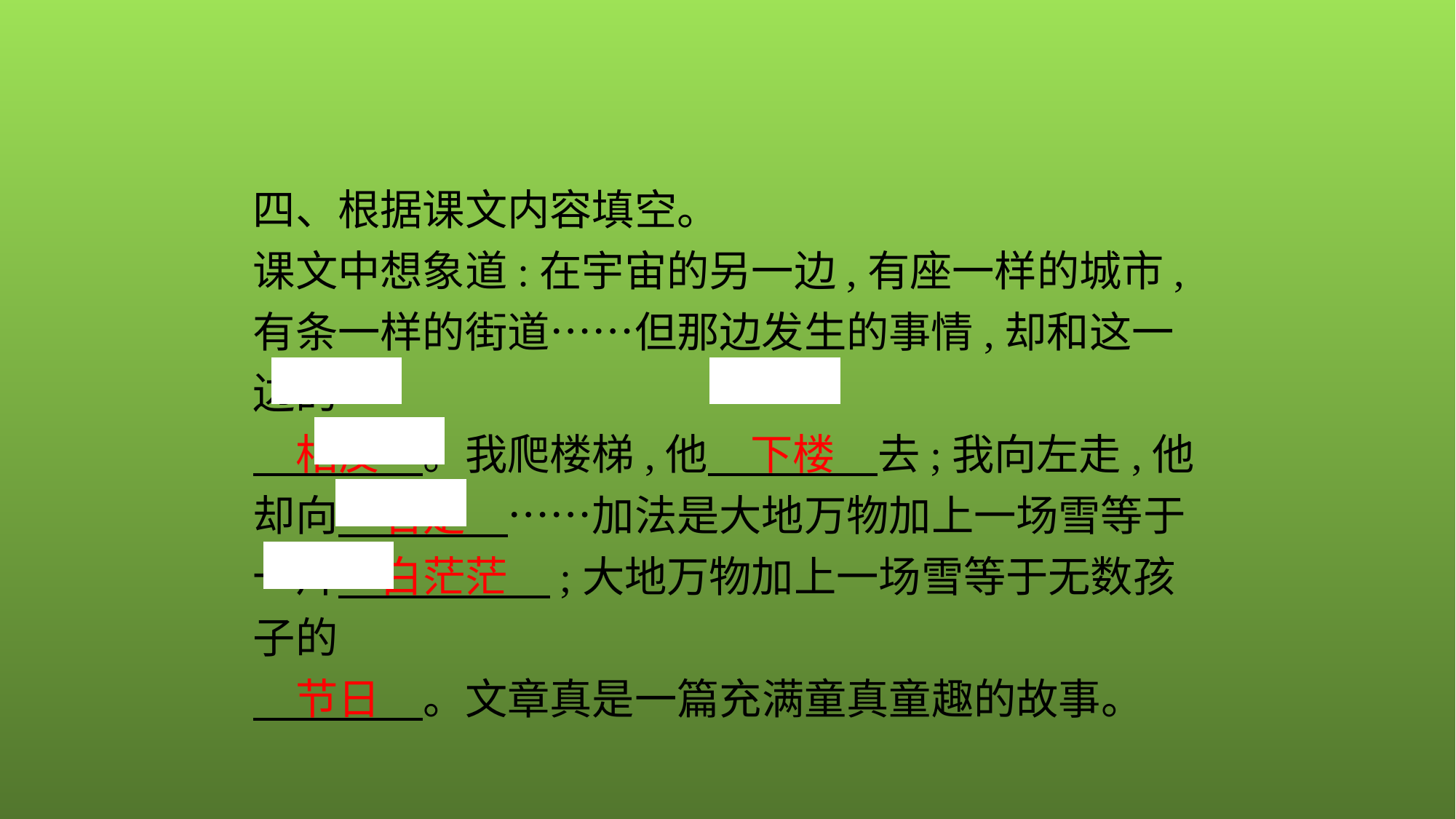

四、根据课文内容填空。
课文中想象道:在宇宙的另一边,有座一样的城市,有条一样的街道……但那边发生的事情,却和这一边的
　相反　。我爬楼梯,他　下楼　去;我向左走,他却向　右走　……加法是大地万物加上一场雪等于一片　白茫茫　;大地万物加上一场雪等于无数孩子的
　节日　。文章真是一篇充满童真童趣的故事。